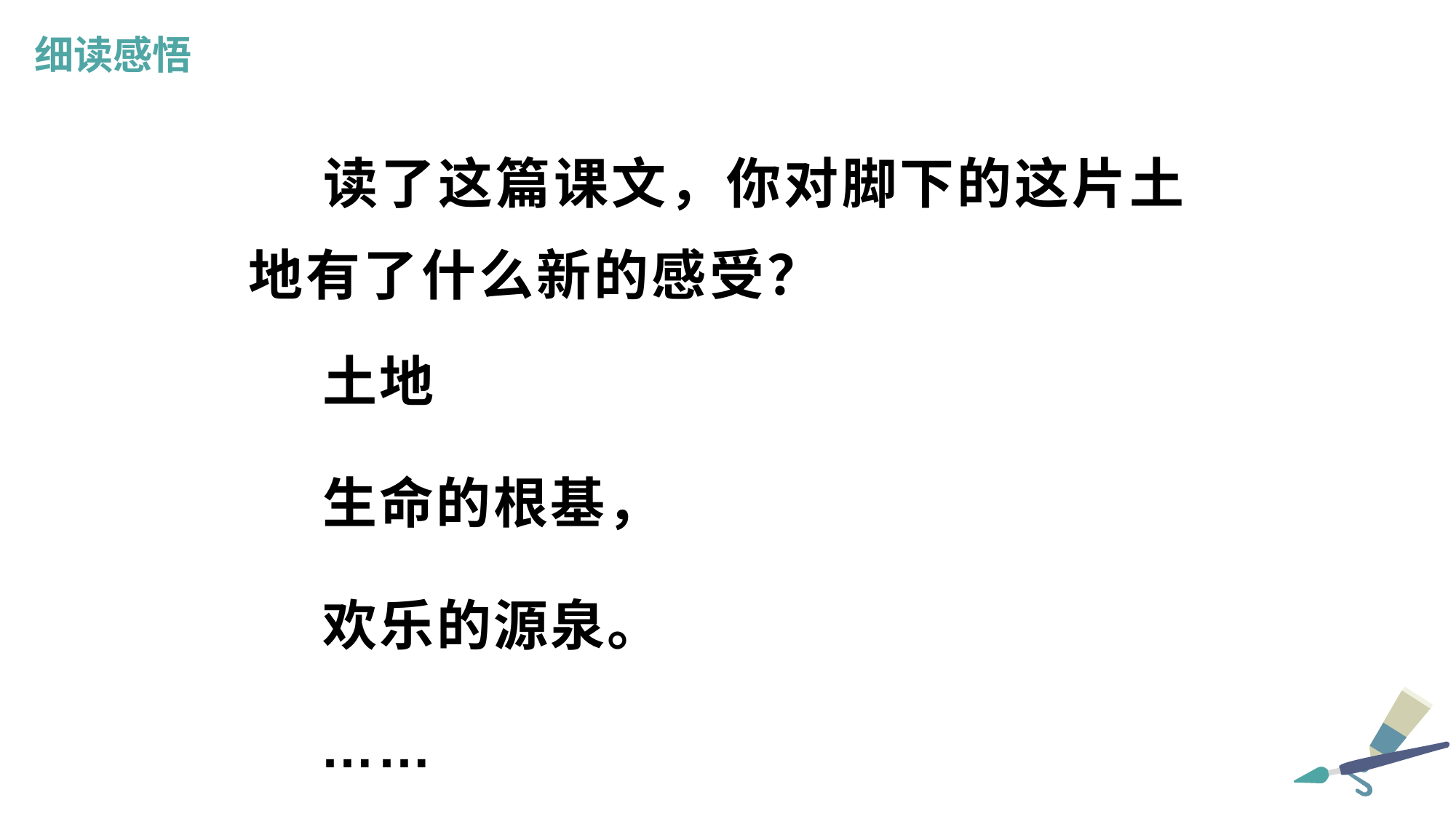

细读感悟
    读了这篇课文，你对脚下的这片土地有了什么新的感受？
    土地
    生命的根基，
    欢乐的源泉。
    ……